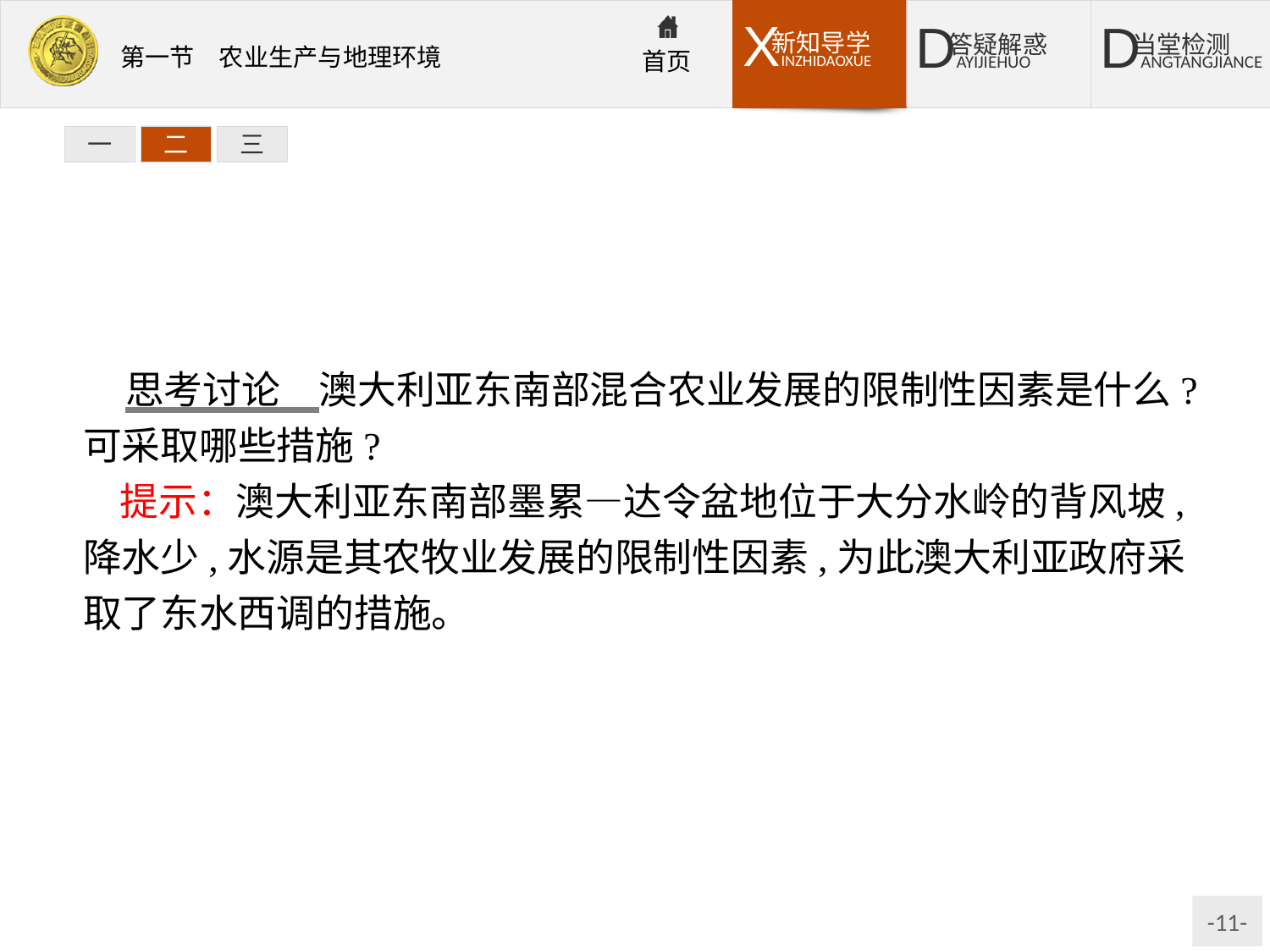

一
二
三
思考讨论　澳大利亚东南部混合农业发展的限制性因素是什么?可采取哪些措施?
提示：澳大利亚东南部墨累—达令盆地位于大分水岭的背风坡,降水少,水源是其农牧业发展的限制性因素,为此澳大利亚政府采取了东水西调的措施。